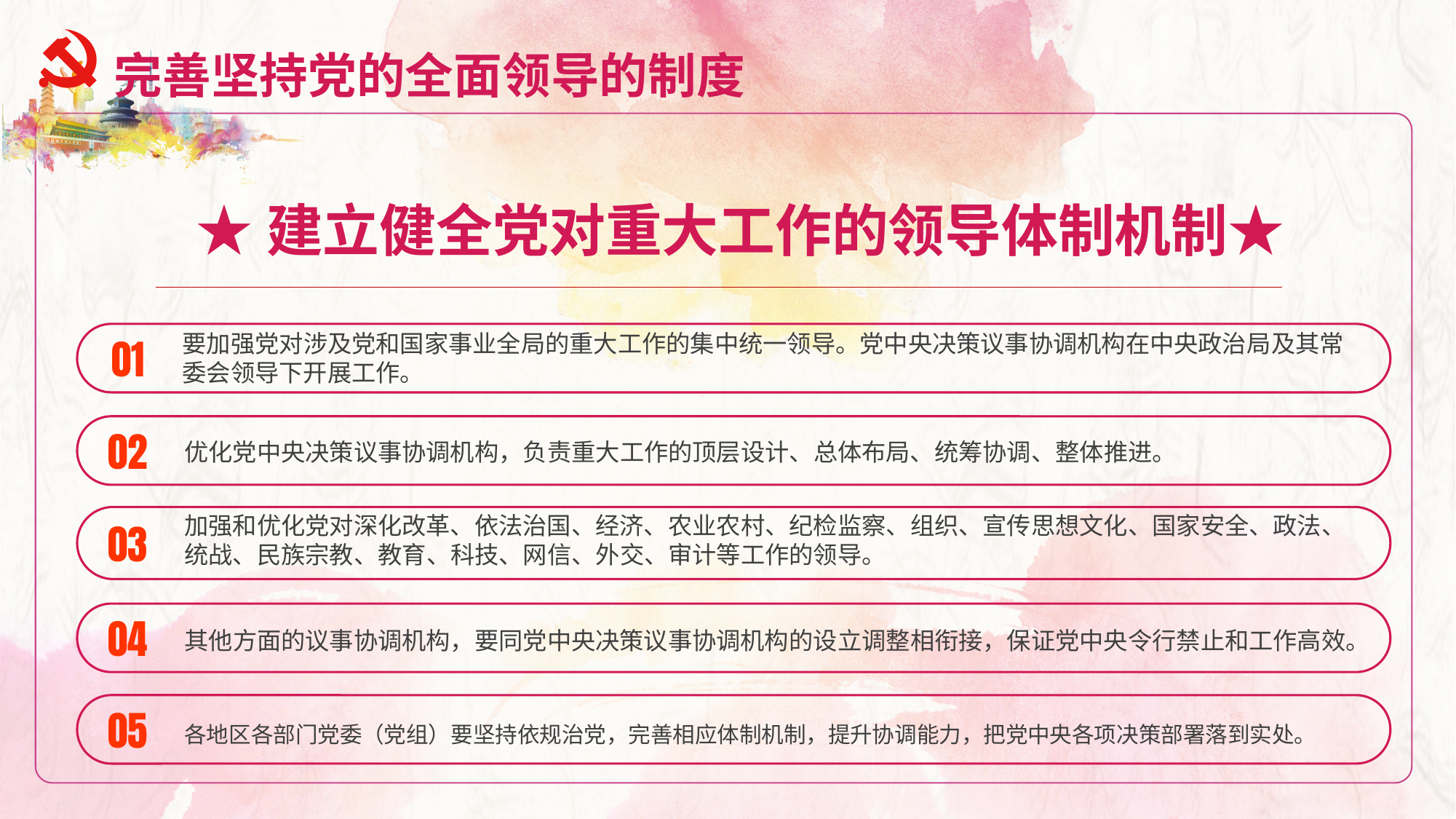

完善坚持党的全面领导的制度
★建立健全党对重大工作的领导体制机制★
要加强党对涉及党和国家事业全局的重大工作的集中统一领导。党中央决策议事协调机构在中央政治局及其常委会领导下开展工作。

01
优化党中央决策议事协调机构，负责重大工作的顶层设计、总体布局、统筹协调、整体推进。

02
加强和优化党对深化改革、依法治国、经济、农业农村、纪检监察、组织、宣传思想文化、国家安全、政法、统战、民族宗教、教育、科技、网信、外交、审计等工作的领导。

03
其他方面的议事协调机构，要同党中央决策议事协调机构的设立调整相衔接，保证党中央令行禁止和工作高效。

04
各地区各部门党委（党组）要坚持依规治党，完善相应体制机制，提升协调能力，把党中央各项决策部署落到实处。

05